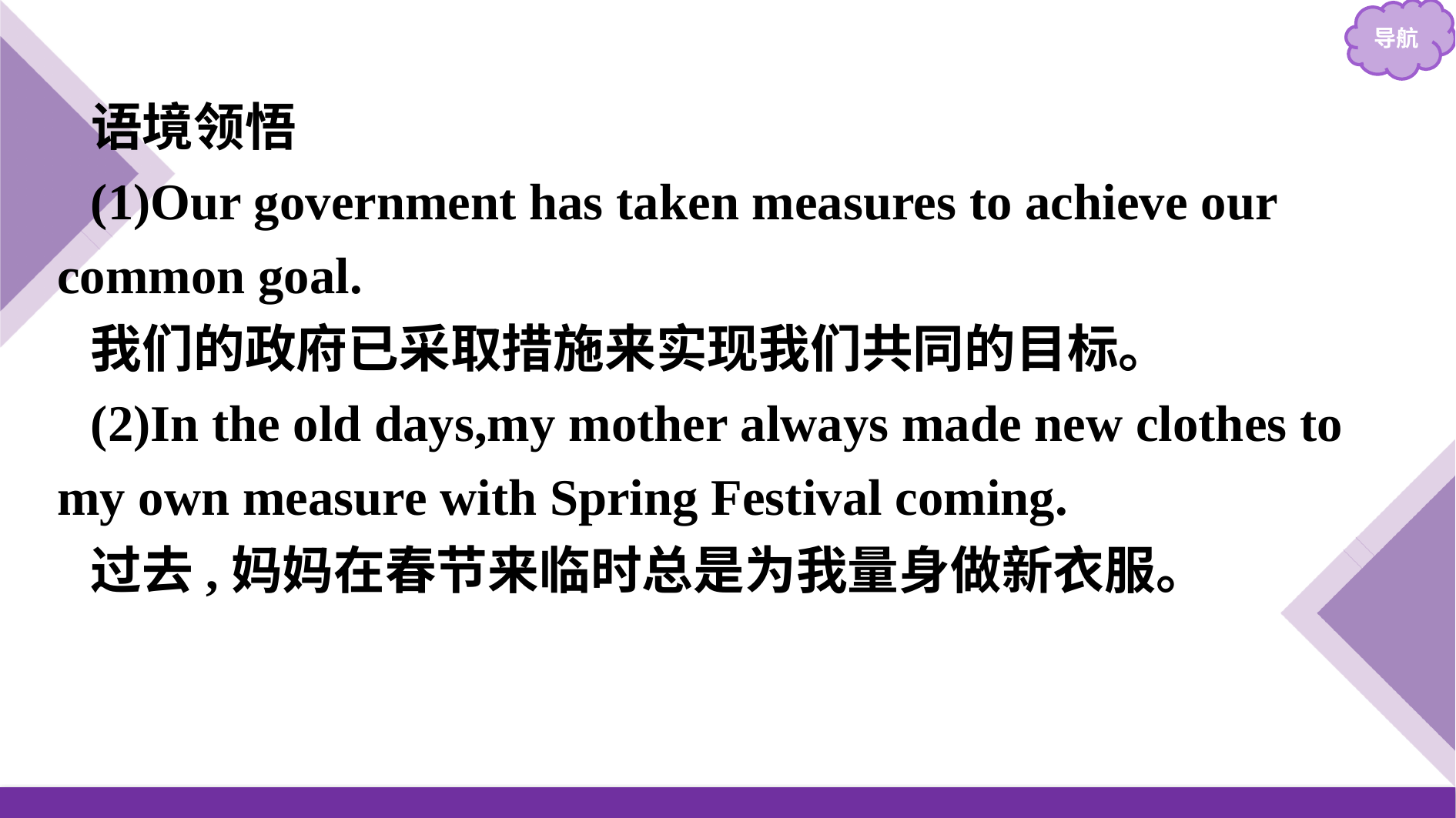

语境领悟
(1)Our government has taken measures to achieve our common goal.
我们的政府已采取措施来实现我们共同的目标。
(2)In the old days,my mother always made new clothes to my own measure with Spring Festival coming.
过去,妈妈在春节来临时总是为我量身做新衣服。